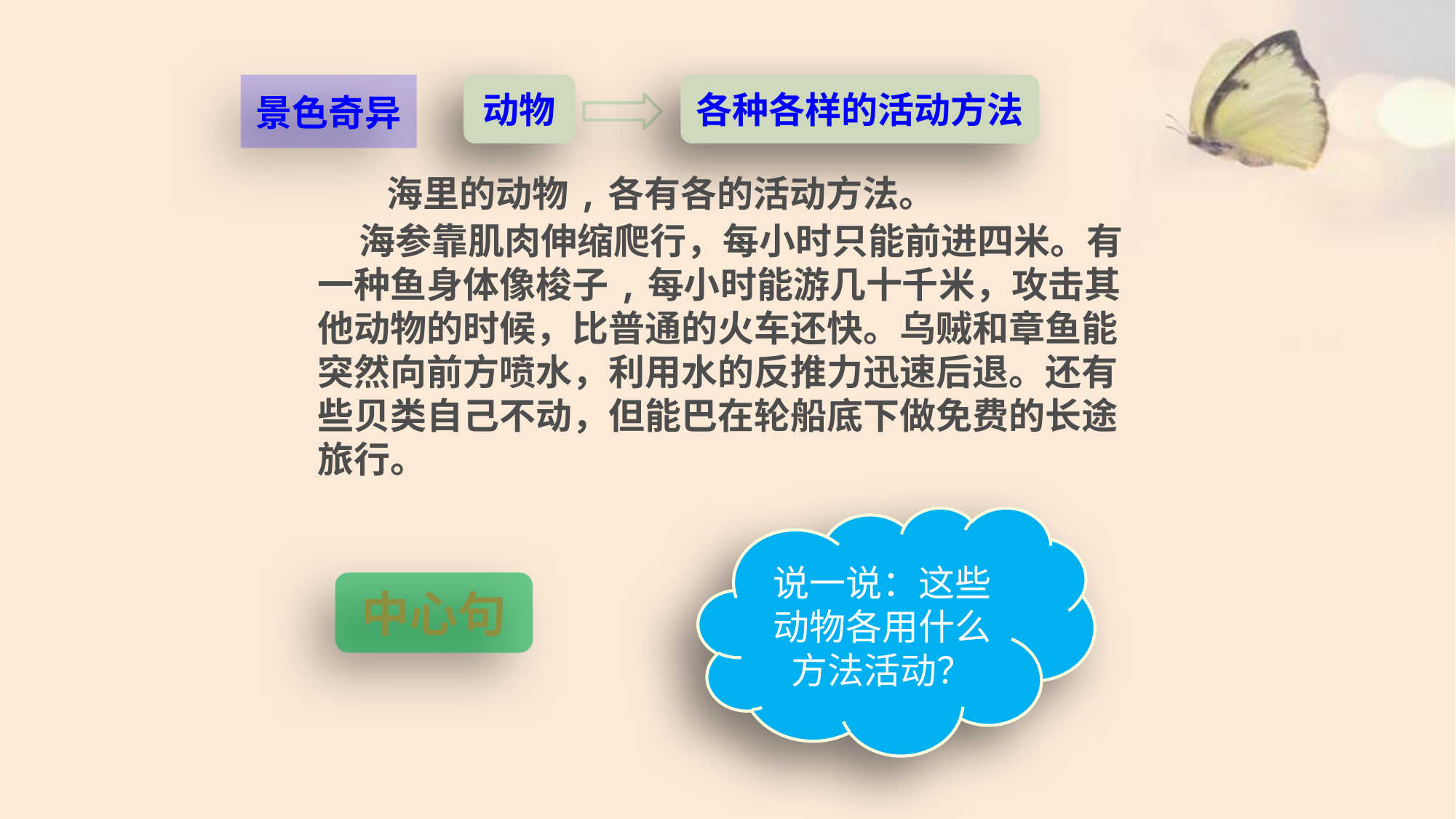

景色奇异
动物
各种各样的活动方法

海里的动物,各有各的活动方法。
    海参靠肌肉伸缩爬行，每小时只能前进四米。有一种鱼身体像梭子,每小时能游几十千米，攻击其他动物的时候，比普通的火车还快。乌贼和章鱼能突然向前方喷水，利用水的反推力迅速后退。还有些贝类自己不动，但能巴在轮船底下做免费的长途旅行。
说一说：这些动物各用什么方法活动？
中心句